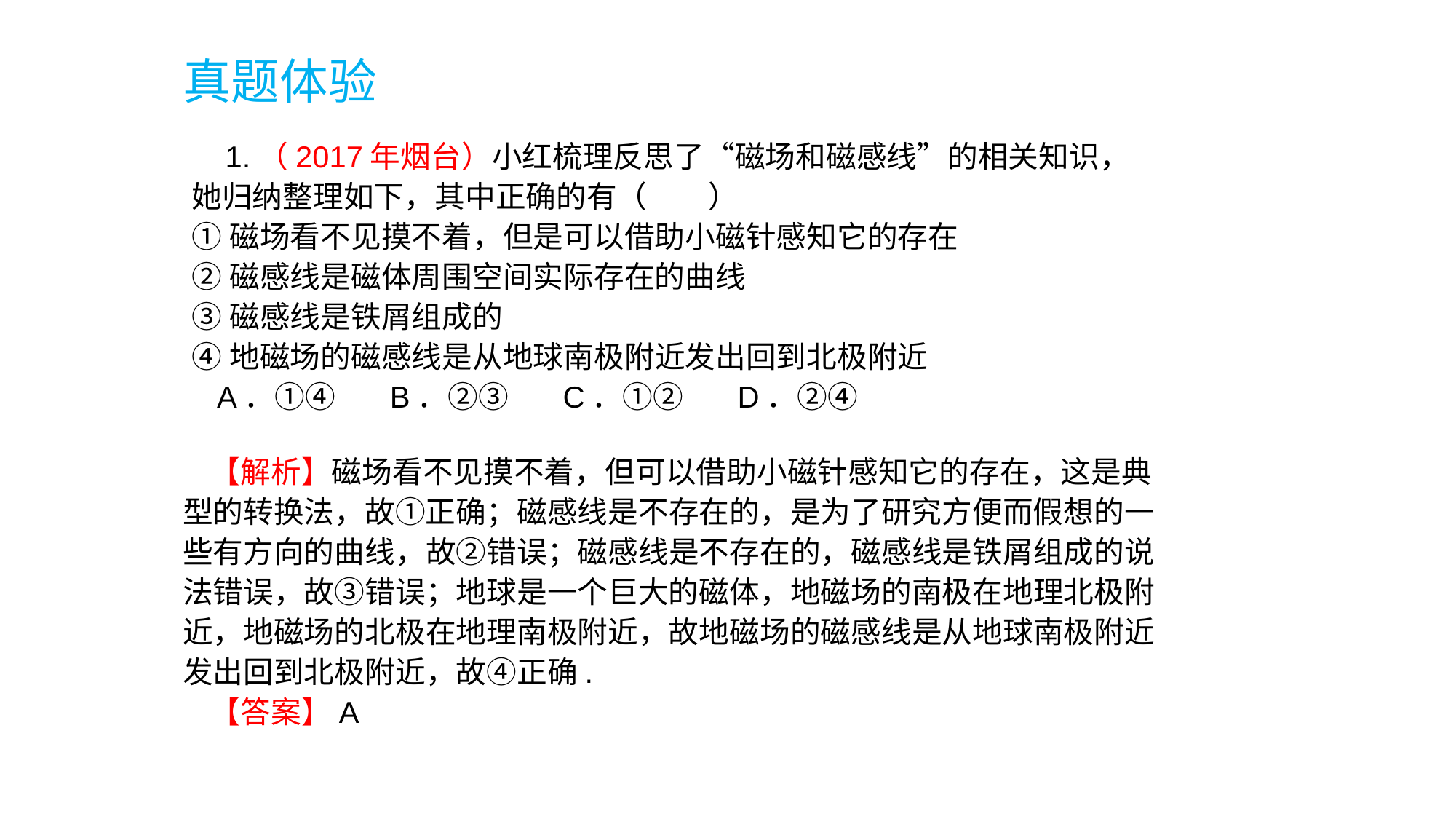

真题体验
    1.（2017年烟台）小红梳理反思了“磁场和磁感线”的相关知识，她归纳整理如下，其中正确的有（　　）
①磁场看不见摸不着，但是可以借助小磁针感知它的存在
②磁感线是磁体周围空间实际存在的曲线
③磁感线是铁屑组成的
④地磁场的磁感线是从地球南极附近发出回到北极附近
   A．①④       B．②③       C．①②       D．②④

   【解析】磁场看不见摸不着，但可以借助小磁针感知它的存在，这是典型的转换法，故①正确；磁感线是不存在的，是为了研究方便而假想的一些有方向的曲线，故②错误；磁感线是不存在的，磁感线是铁屑组成的说法错误，故③错误；地球是一个巨大的磁体，地磁场的南极在地理北极附近，地磁场的北极在地理南极附近，故地磁场的磁感线是从地球南极附近发出回到北极附近，故④正确.
   【答案】A